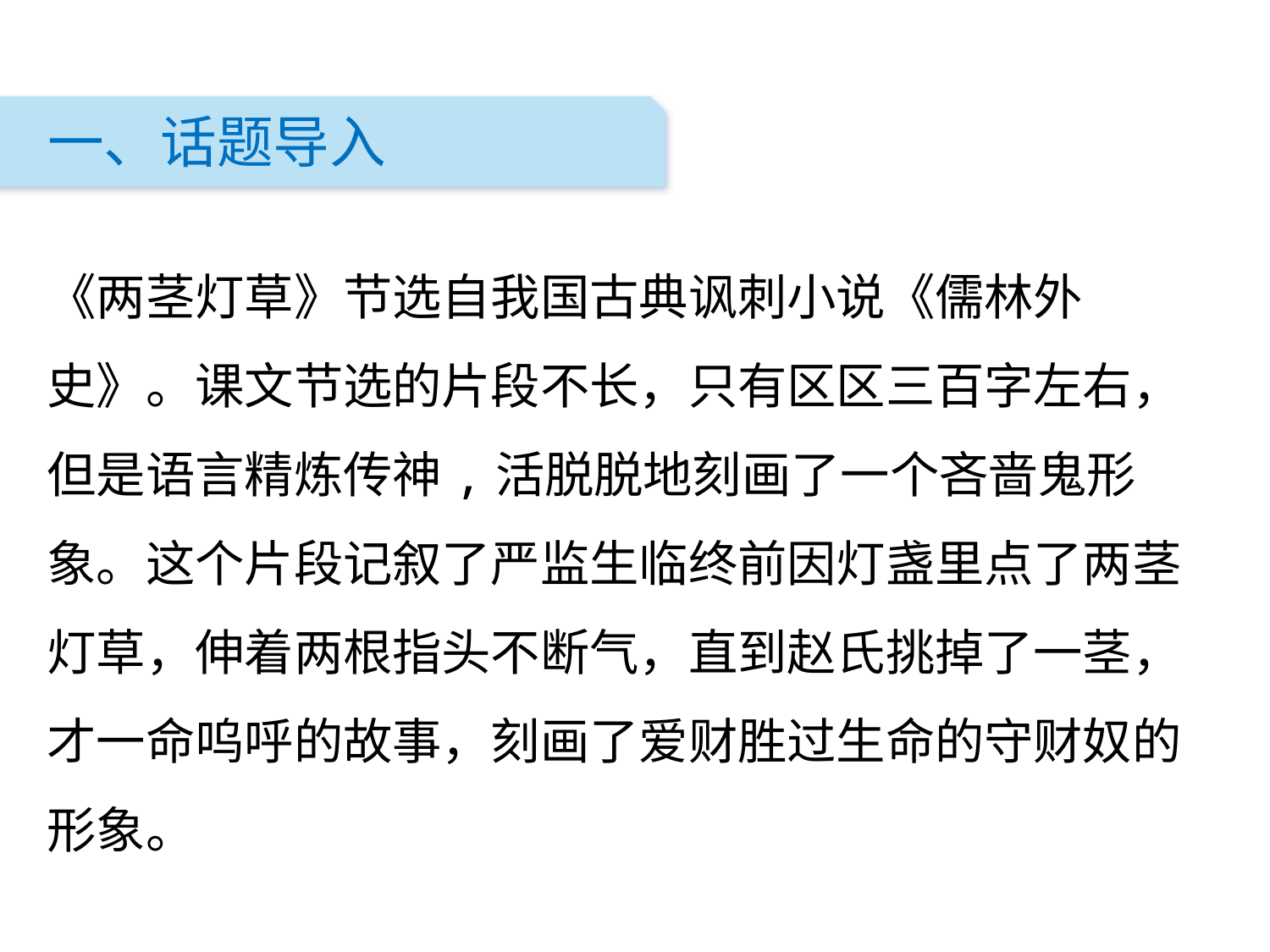

一、话题导入
《两茎灯草》节选自我国古典讽刺小说《儒林外史》。课文节选的片段不长，只有区区三百字左右，但是语言精炼传神,活脱脱地刻画了一个吝啬鬼形象。这个片段记叙了严监生临终前因灯盏里点了两茎灯草，伸着两根指头不断气，直到赵氏挑掉了一茎，才一命呜呼的故事，刻画了爱财胜过生命的守财奴的形象。